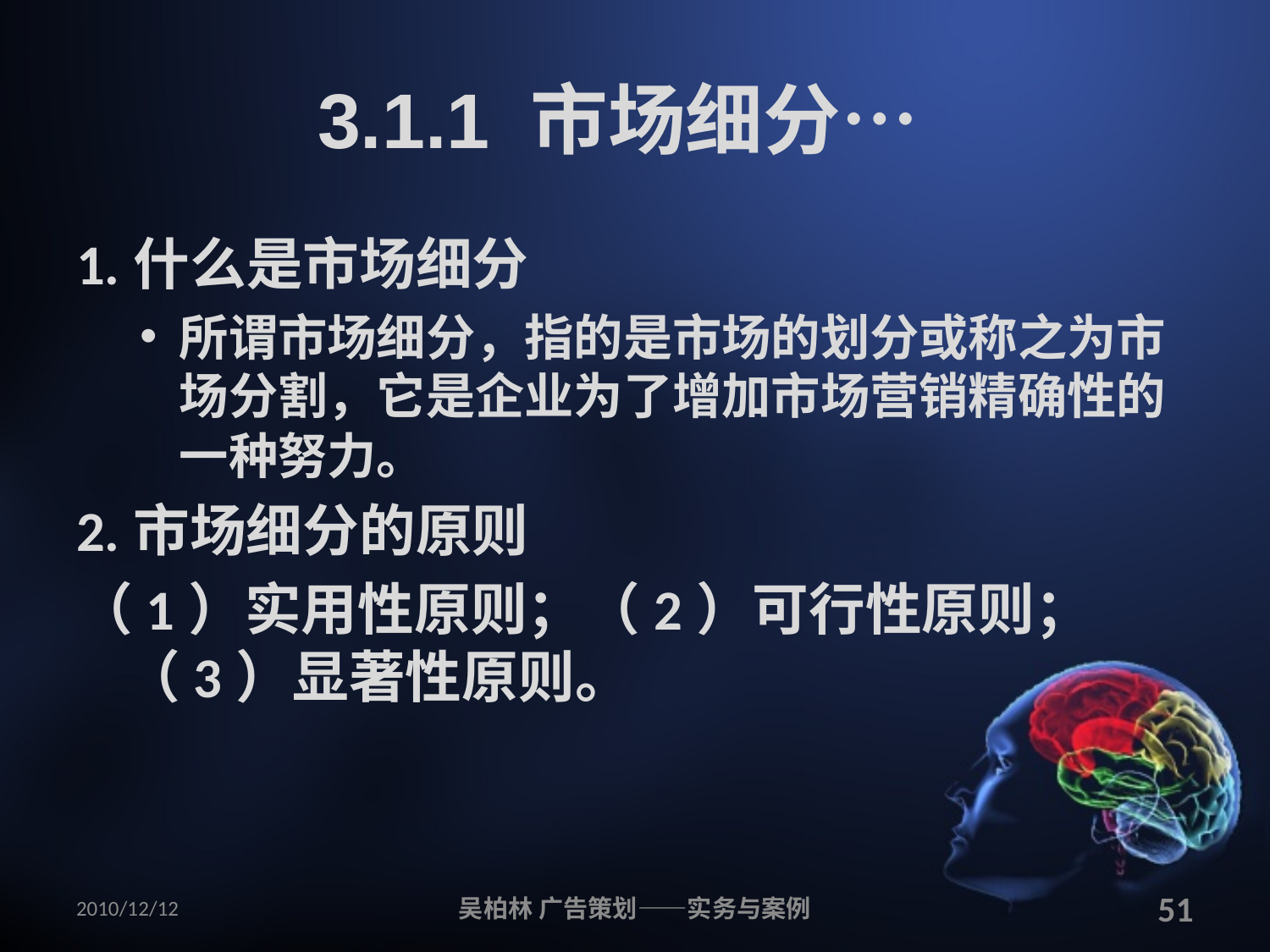

# 3.1.1 市场细分…
1.什么是市场细分
所谓市场细分，指的是市场的划分或称之为市场分割，它是企业为了增加市场营销精确性的一种努力。
2.市场细分的原则
（1）实用性原则；（2）可行性原则；（3）显著性原则。

2010/12/12
吴柏林 广告策划——实务与案例
51